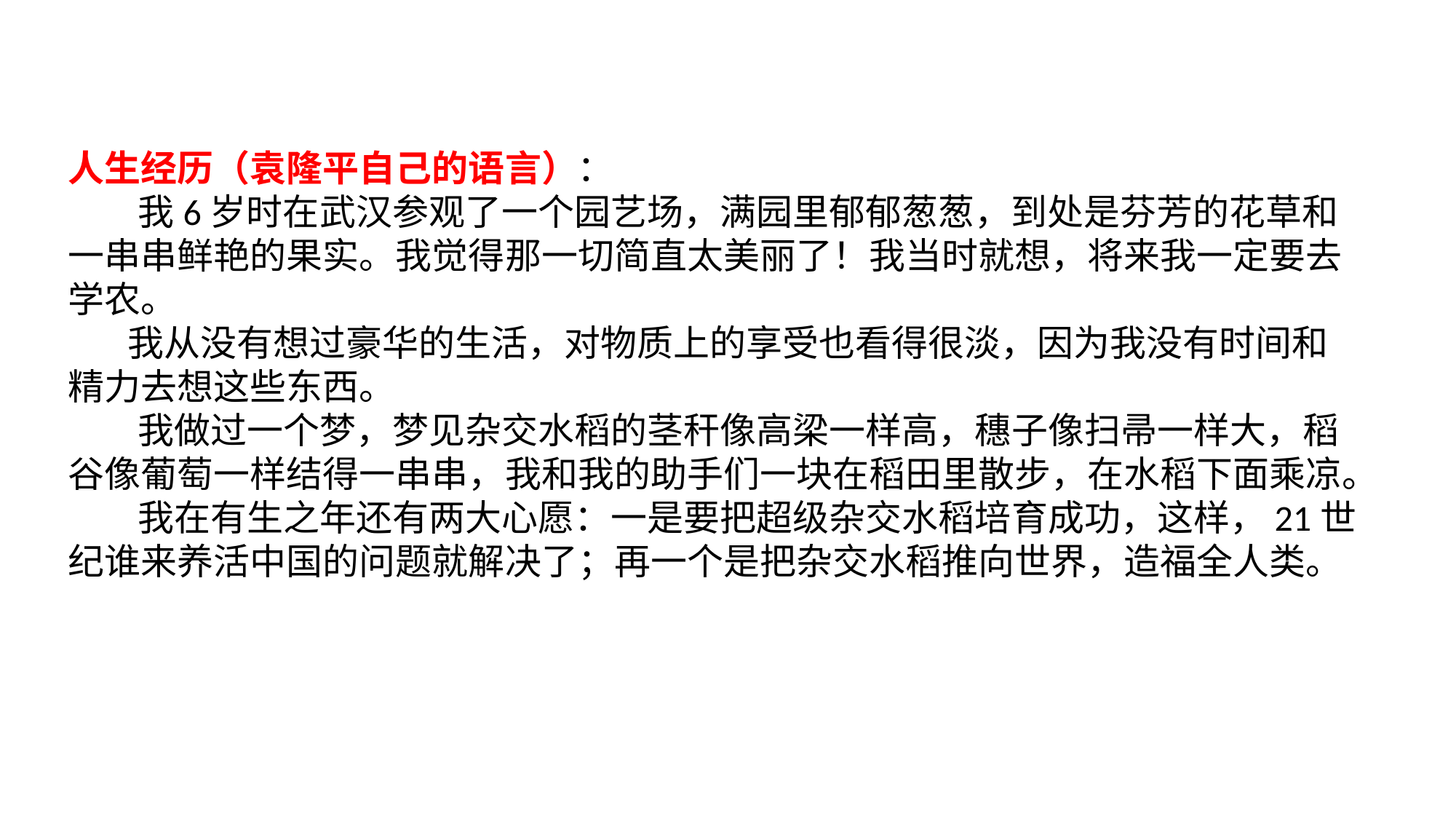

人生经历（袁隆平自己的语言）：
      我6岁时在武汉参观了一个园艺场，满园里郁郁葱葱，到处是芬芳的花草和一串串鲜艳的果实。我觉得那一切简直太美丽了！我当时就想，将来我一定要去学农。
     我从没有想过豪华的生活，对物质上的享受也看得很淡，因为我没有时间和精力去想这些东西。
      我做过一个梦，梦见杂交水稻的茎秆像高梁一样高，穗子像扫帚一样大，稻谷像葡萄一样结得一串串，我和我的助手们一块在稻田里散步，在水稻下面乘凉。
      我在有生之年还有两大心愿：一是要把超级杂交水稻培育成功，这样，21世纪谁来养活中国的问题就解决了；再一个是把杂交水稻推向世界，造福全人类。